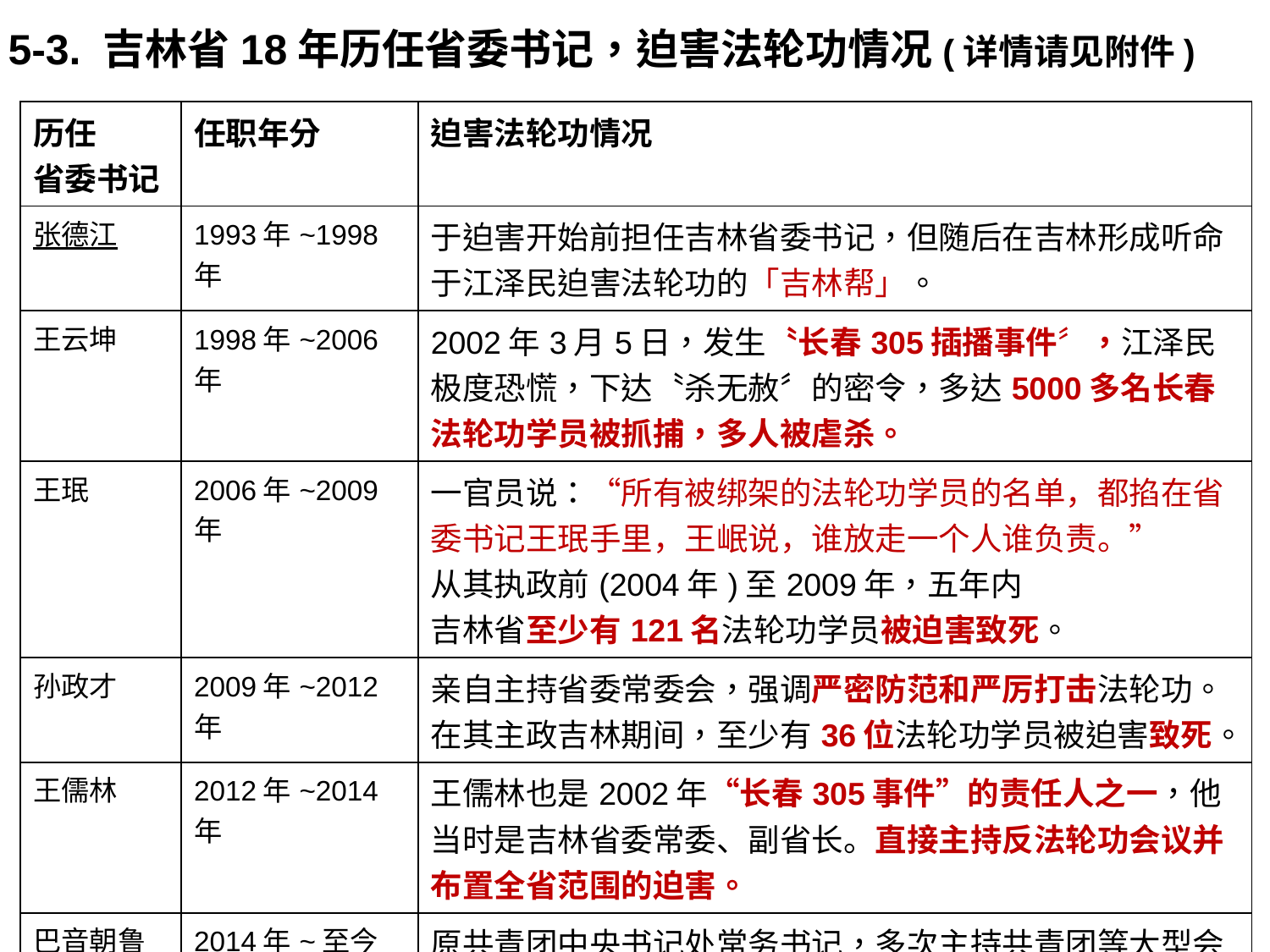

5-3. 吉林省18年历任省委书记，迫害法轮功情况(详情请见附件)
| 历任 省委书记 | 任职年分 | 迫害法轮功情况 |
| --- | --- | --- |
| 张德江 | 1993年~1998年 | 于迫害开始前担任吉林省委书记，但随后在吉林形成听命于江泽民迫害法轮功的「吉林帮」。 |
| 王云坤 | 1998年~2006年 | 2002年3月5日，发生〝长春305插播事件〞，江泽民极度恐慌，下达〝杀无赦〞的密令，多达5000多名长春法轮功学员被抓捕，多人被虐杀。 |
| 王珉 | 2006年~2009年 | 一官员说：“所有被绑架的法轮功学员的名单，都掐在省委书记王珉手里，王岷说，谁放走一个人谁负责。” 从其执政前(2004年)至2009年，五年内 吉林省至少有121名法轮功学员被迫害致死。 |
| 孙政才 | 2009年~2012年 | 亲自主持省委常委会，强调严密防范和严厉打击法轮功。 在其主政吉林期间，至少有36位法轮功学员被迫害致死。 |
| 王儒林 | 2012年~2014年 | 王儒林也是2002年“长春305事件”的责任人之一，他当时是吉林省委常委、副省长。直接主持反法轮功会议并布置全省范围的迫害。 |
| 巴音朝鲁 | 2014年~至今 | 原共青团中央书记处常务书记，多次主持共青团等大型会议上，深入揭批「法轮功」。 |